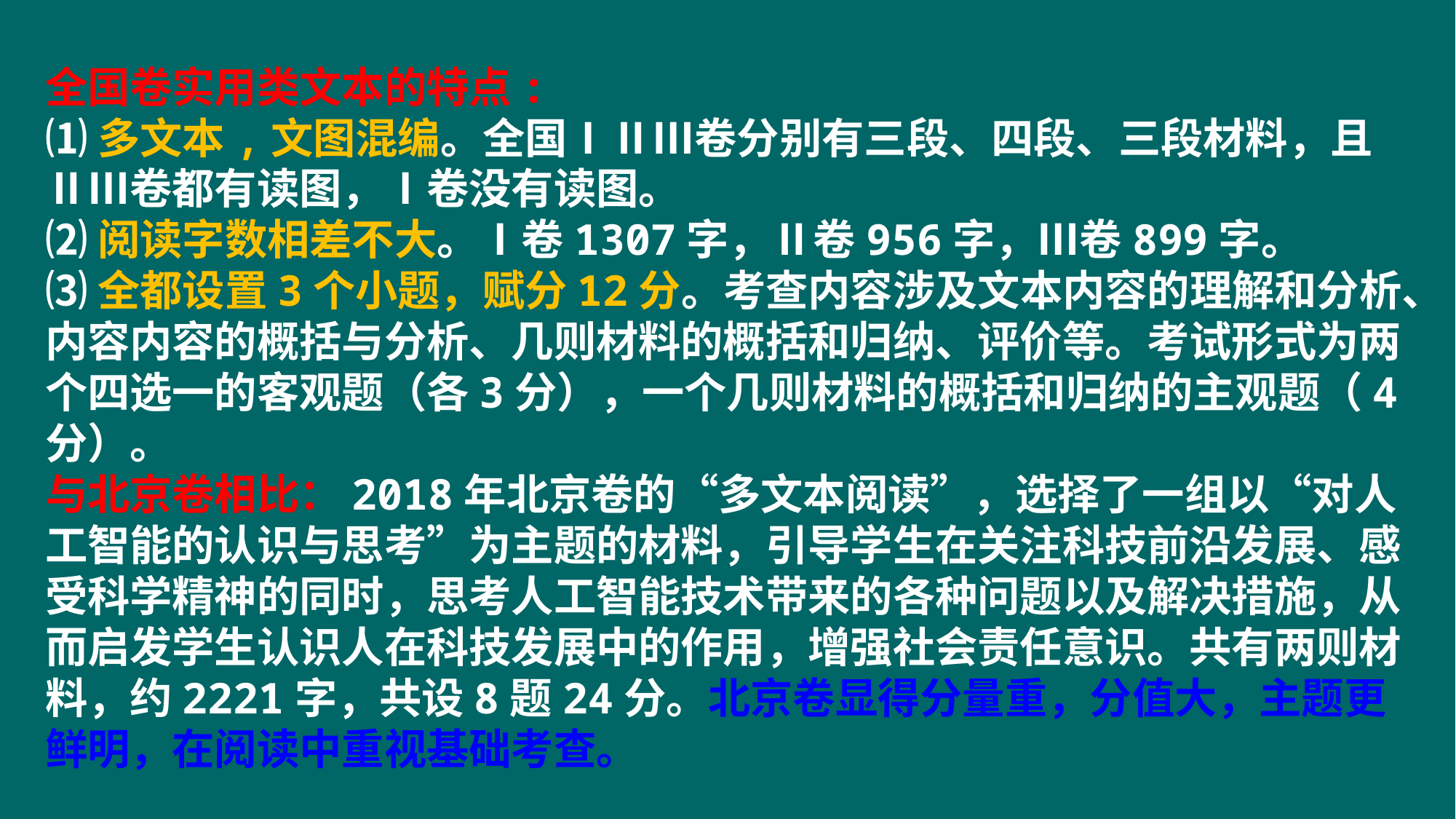

全国卷实用类文本的特点:
⑴多文本,文图混编。全国ⅠⅡⅢ卷分别有三段、四段、三段材料，且ⅡⅢ卷都有读图，Ⅰ卷没有读图。
⑵阅读字数相差不大。Ⅰ卷1307字，Ⅱ卷956字，Ⅲ卷899字。
⑶全都设置3个小题，赋分12分。考查内容涉及文本内容的理解和分析、内容内容的概括与分析、几则材料的概括和归纳、评价等。考试形式为两个四选一的客观题（各3分），一个几则材料的概括和归纳的主观题（4分）。
与北京卷相比：2018年北京卷的“多文本阅读”，选择了一组以“对人工智能的认识与思考”为主题的材料，引导学生在关注科技前沿发展、感受科学精神的同时，思考人工智能技术带来的各种问题以及解决措施，从而启发学生认识人在科技发展中的作用，增强社会责任意识。共有两则材料，约2221字，共设8题24分。北京卷显得分量重，分值大，主题更鲜明，在阅读中重视基础考查。